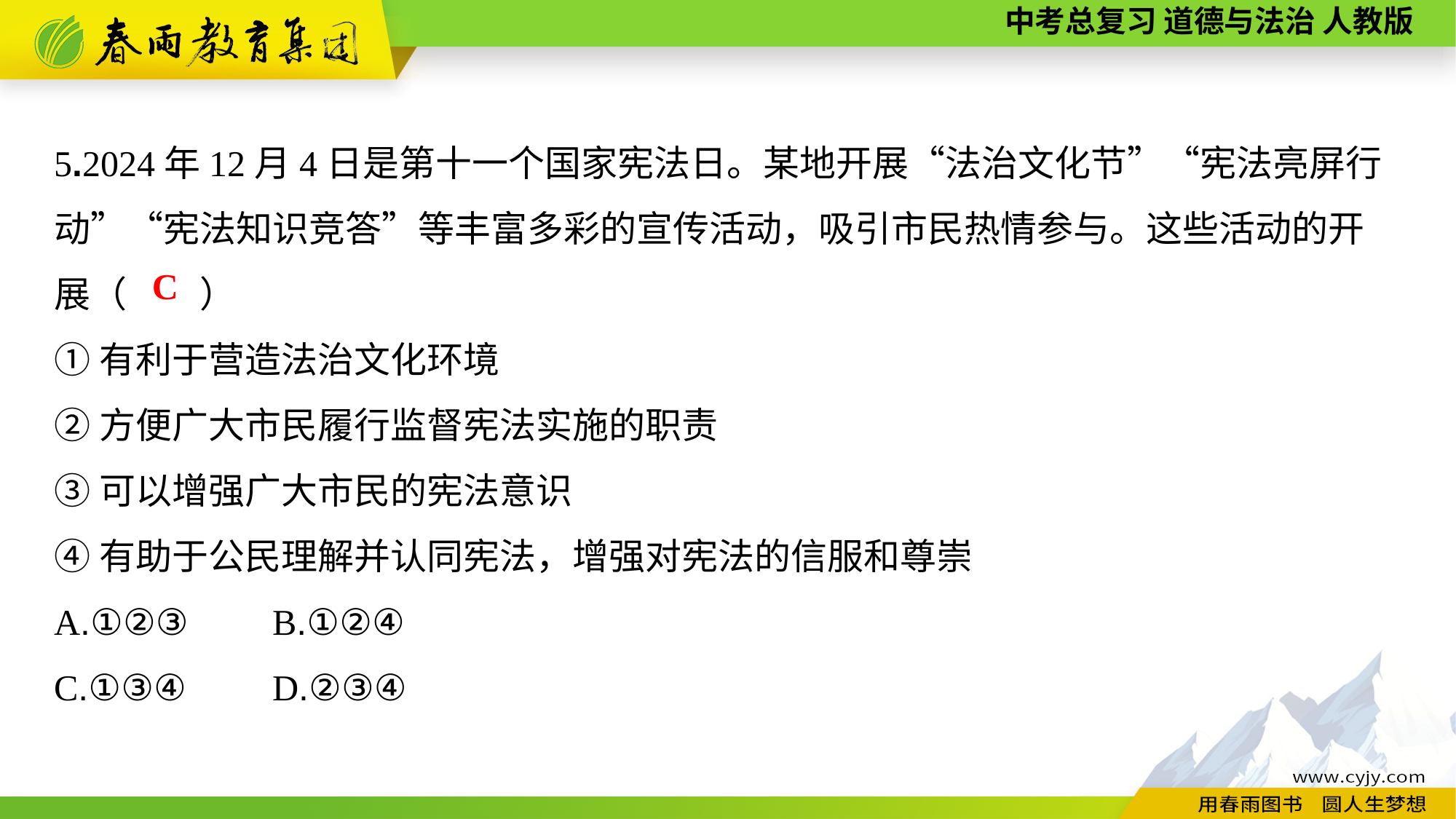

5.2024年12月4日是第十一个国家宪法日。某地开展“法治文化节”“宪法亮屏行动”“宪法知识竞答”等丰富多彩的宣传活动，吸引市民热情参与。这些活动的开
展（　　）
①有利于营造法治文化环境
②方便广大市民履行监督宪法实施的职责
③可以增强广大市民的宪法意识
④有助于公民理解并认同宪法，增强对宪法的信服和尊崇
A.①②③	B.①②④
C.①③④	D.②③④
C